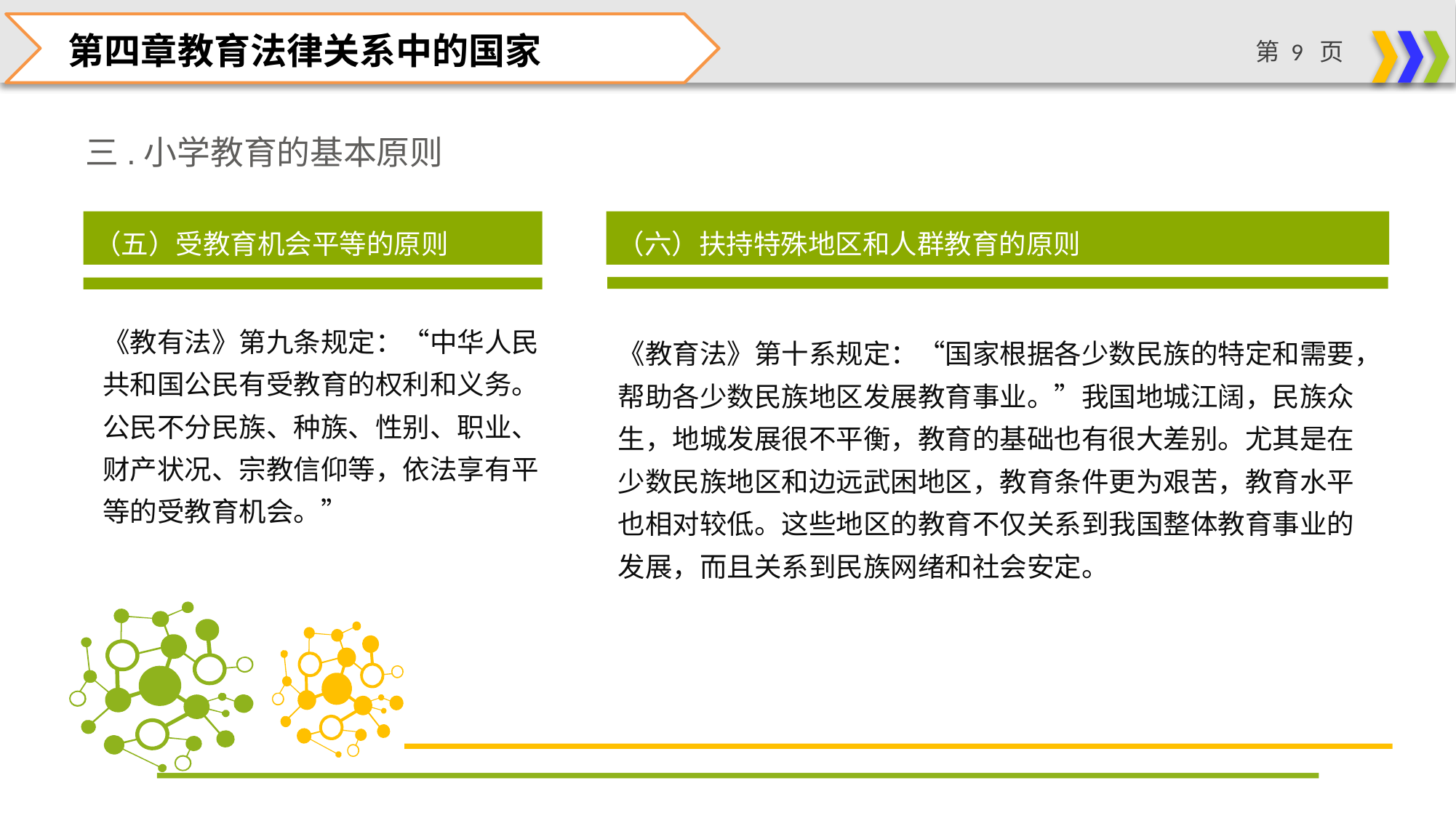

第四章教育法律关系中的国家
三.小学教育的基本原则
（五）受教育机会平等的原则
（六）扶持特殊地区和人群教育的原则

《教有法》第九条规定：“中华人民共和国公民有受教育的权利和义务。公民不分民族、种族、性别、职业、财产状况、宗教信仰等，依法享有平等的受教育机会。”
《教育法》第十系规定：“国家根据各少数民族的特定和需要，帮助各少数民族地区发展教育事业。”我国地城江阔，民族众生，地城发展很不平衡，教育的基础也有很大差别。尤其是在少数民族地区和边远武困地区，教育条件更为艰苦，教育水平也相对较低。这些地区的教育不仅关系到我国整体教育事业的发展，而且关系到民族网绪和社会安定。